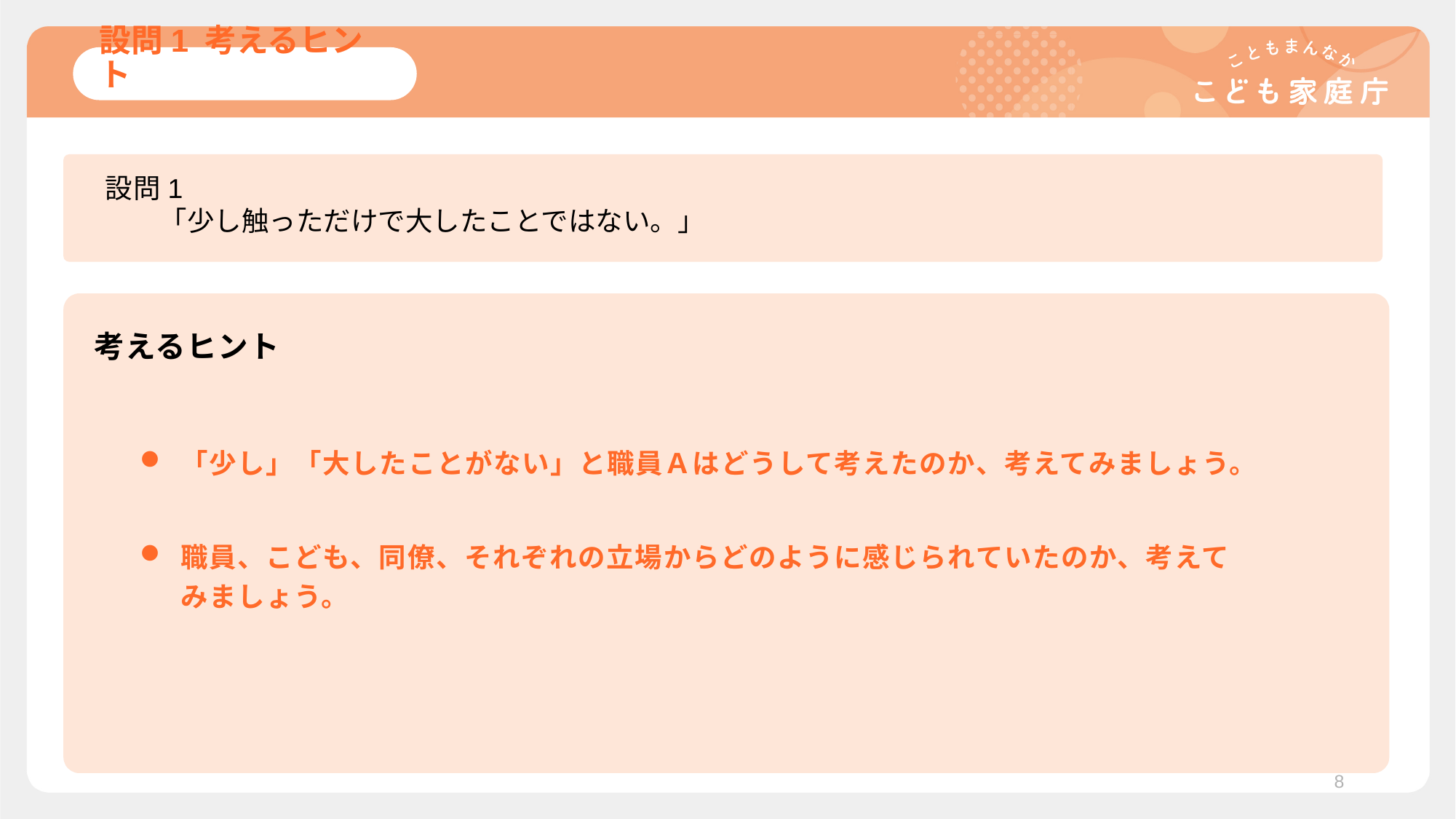

# 設問1 考えるヒント

設問1
　　「少し触っただけで大したことではない。」

考えるヒント
「少し」「大したことがない」と職員Ａはどうして考えたのか、考えてみましょう。
職員、こども、同僚、それぞれの立場からどのように感じられていたのか、考えてみましょう。
8